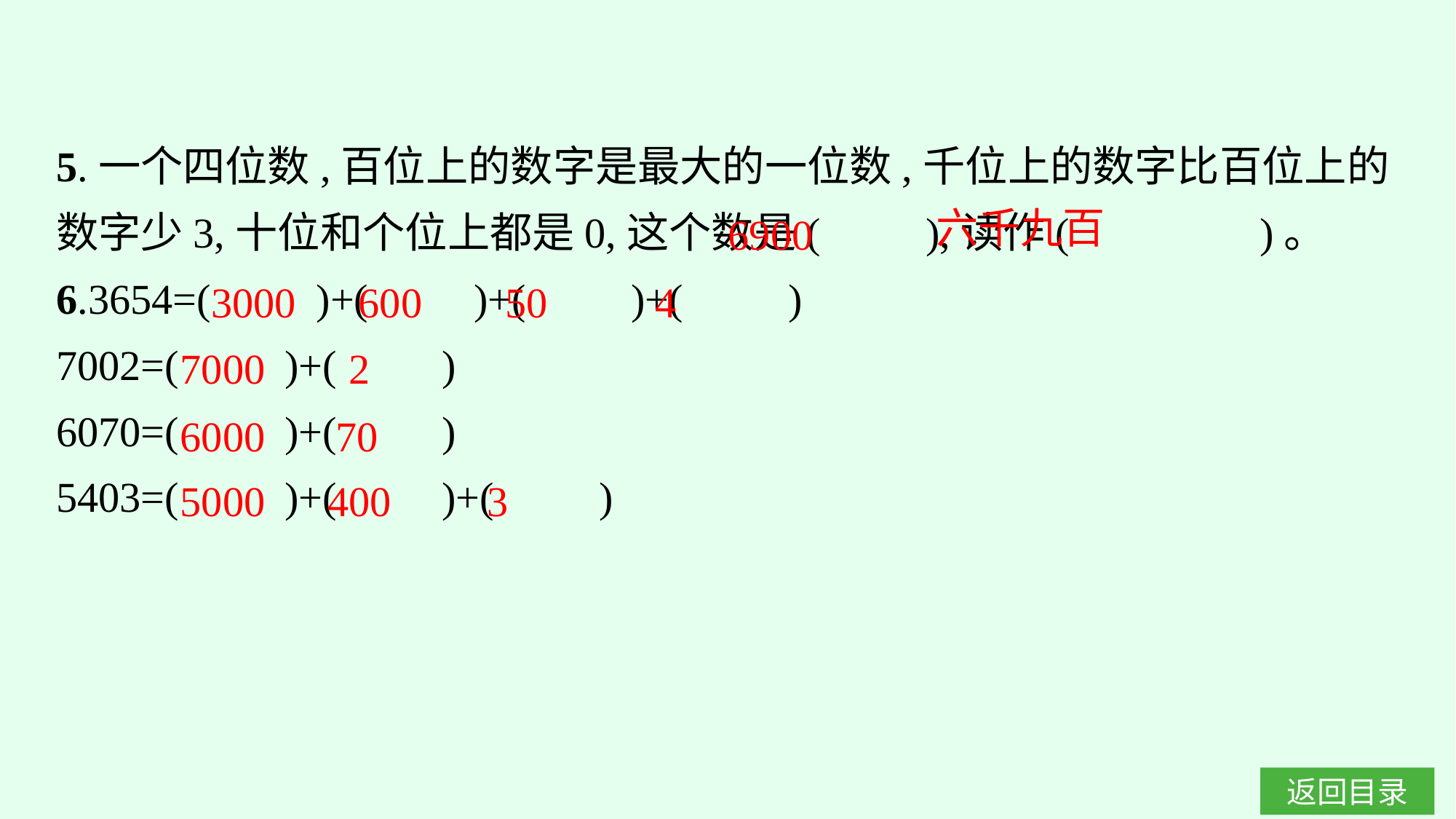

5.一个四位数,百位上的数字是最大的一位数,千位上的数字比百位上的数字少3,十位和个位上都是0,这个数是(　　),读作(　　　　)。
6.3654=(　　)+(　　)+(　　)+(　　)
7002=(　　)+(　　)
6070=(　　)+(　　)
5403=(　　)+(　　)+(　　)
6900
六千九百
3000
600
50
4
7000
2
6000
70
5000
400
3